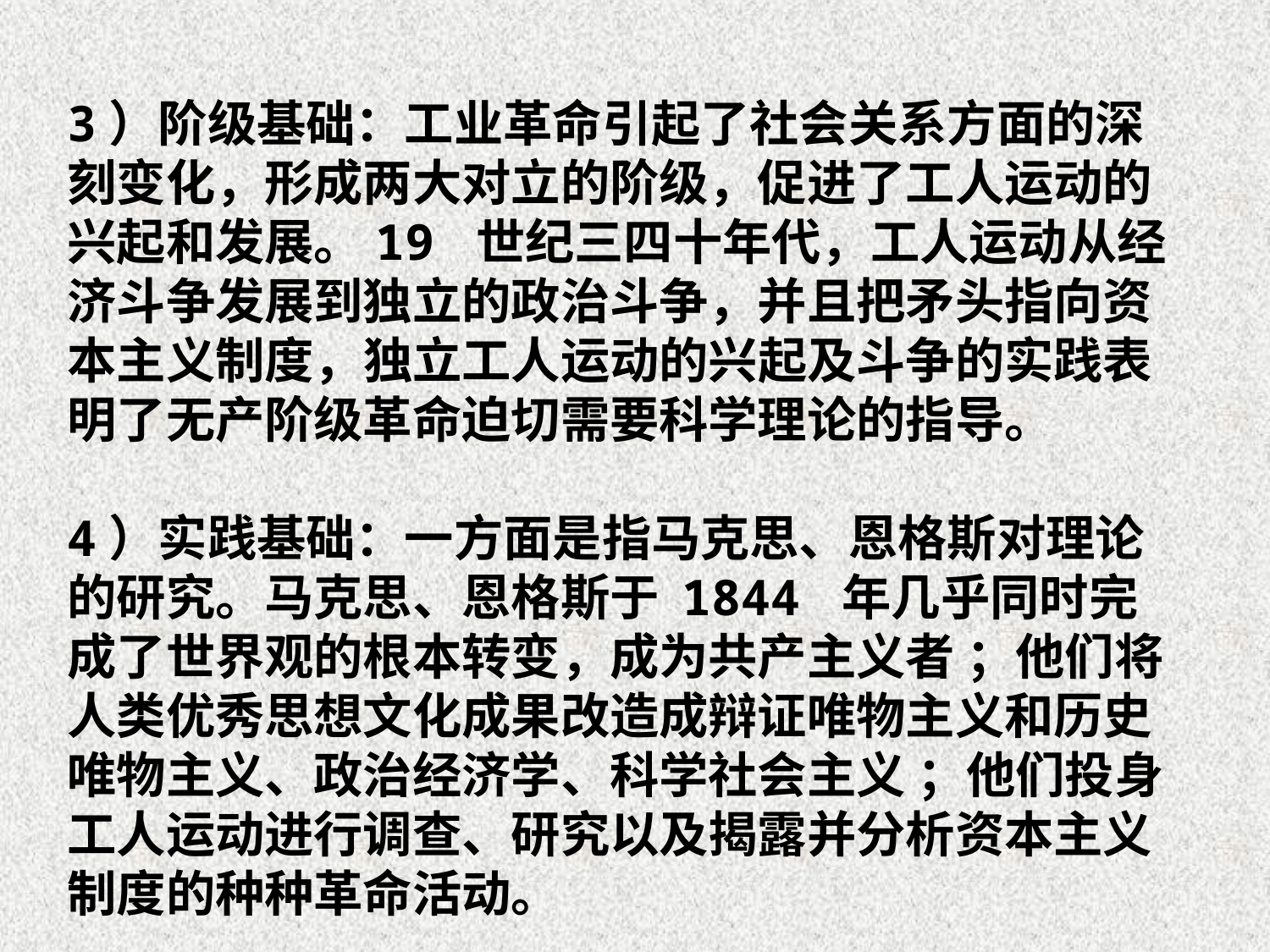

3）阶级基础：工业革命引起了社会关系方面的深刻变化，形成两大对立的阶级，促进了工人运动的兴起和发展。19 世纪三四十年代，工人运动从经济斗争发展到独立的政治斗争，并且把矛头指向资本主义制度，独立工人运动的兴起及斗争的实践表明了无产阶级革命迫切需要科学理论的指导。

4）实践基础：一方面是指马克思、恩格斯对理论的研究。马克思、恩格斯于 1844 年几乎同时完成了世界观的根本转变，成为共产主义者 ；他们将人类优秀思想文化成果改造成辩证唯物主义和历史唯物主义、政治经济学、科学社会主义 ；他们投身工人运动进行调查、研究以及揭露并分析资本主义制度的种种革命活动。